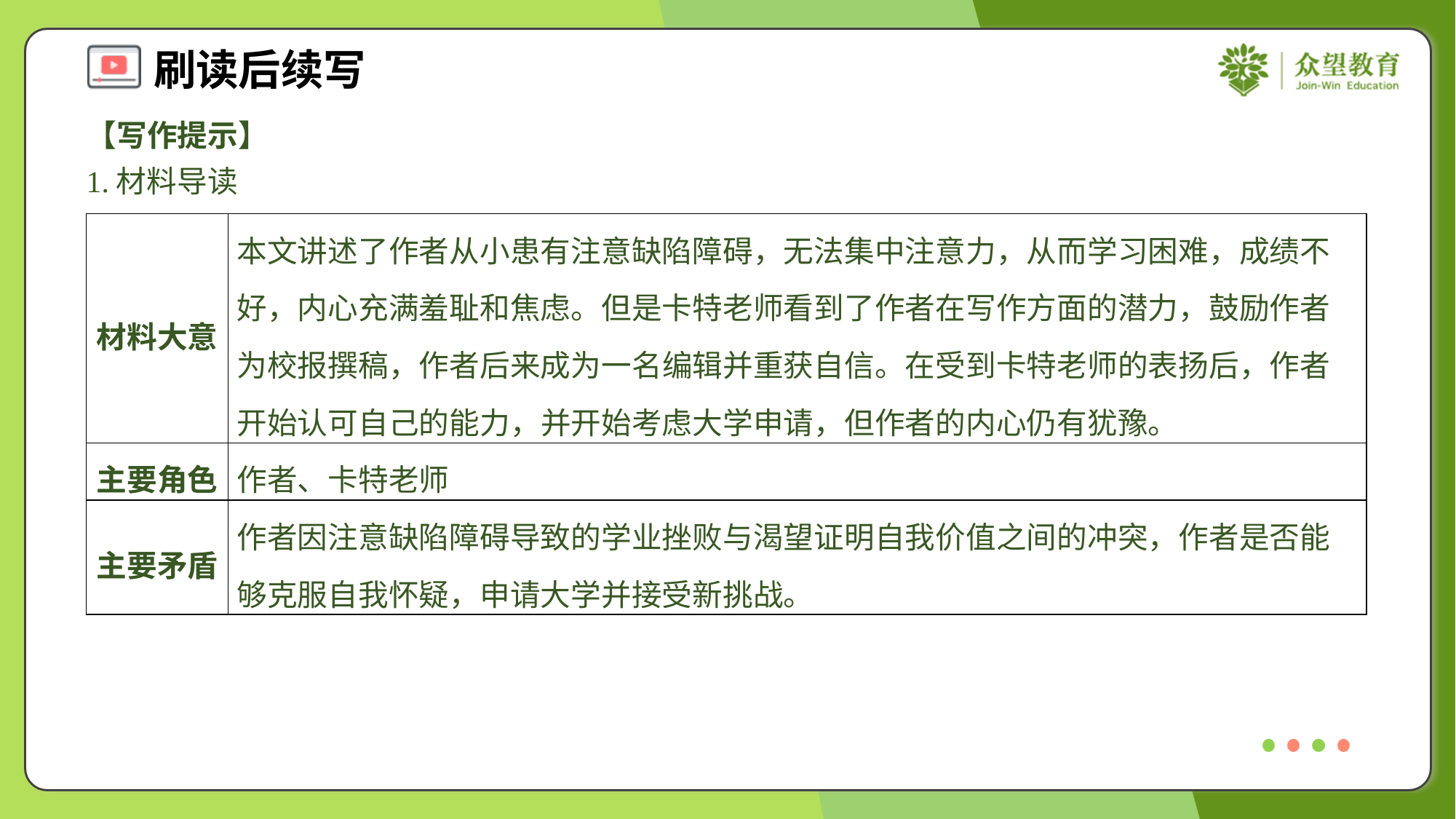

【写作提示】
1.材料导读
| 材料大意 | 本文讲述了作者从小患有注意缺陷障碍，无法集中注意力，从而学习困难，成绩不好，内心充满羞耻和焦虑。但是卡特老师看到了作者在写作方面的潜力，鼓励作者为校报撰稿，作者后来成为一名编辑并重获自信。在受到卡特老师的表扬后，作者开始认可自己的能力，并开始考虑大学申请，但作者的内心仍有犹豫。 |
| --- | --- |
| 主要角色 | 作者、卡特老师 |
| 主要矛盾 | 作者因注意缺陷障碍导致的学业挫败与渴望证明自我价值之间的冲突，作者是否能够克服自我怀疑，申请大学并接受新挑战。 |